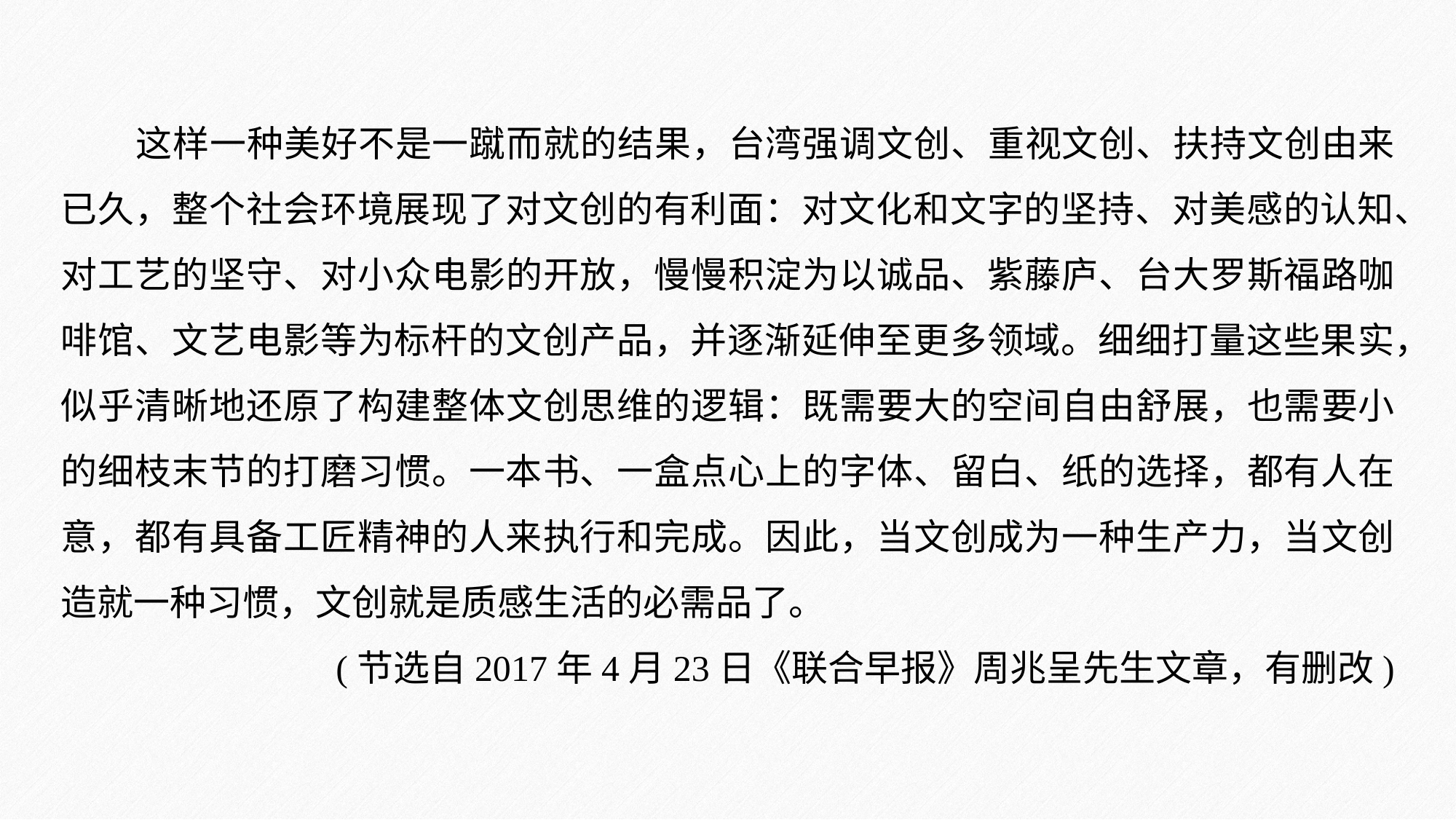

这样一种美好不是一蹴而就的结果，台湾强调文创、重视文创、扶持文创由来已久，整个社会环境展现了对文创的有利面：对文化和文字的坚持、对美感的认知、对工艺的坚守、对小众电影的开放，慢慢积淀为以诚品、紫藤庐、台大罗斯福路咖啡馆、文艺电影等为标杆的文创产品，并逐渐延伸至更多领域。细细打量这些果实，似乎清晰地还原了构建整体文创思维的逻辑：既需要大的空间自由舒展，也需要小的细枝末节的打磨习惯。一本书、一盒点心上的字体、留白、纸的选择，都有人在意，都有具备工匠精神的人来执行和完成。因此，当文创成为一种生产力，当文创造就一种习惯，文创就是质感生活的必需品了。
(节选自2017年4月23日《联合早报》周兆呈先生文章，有删改)